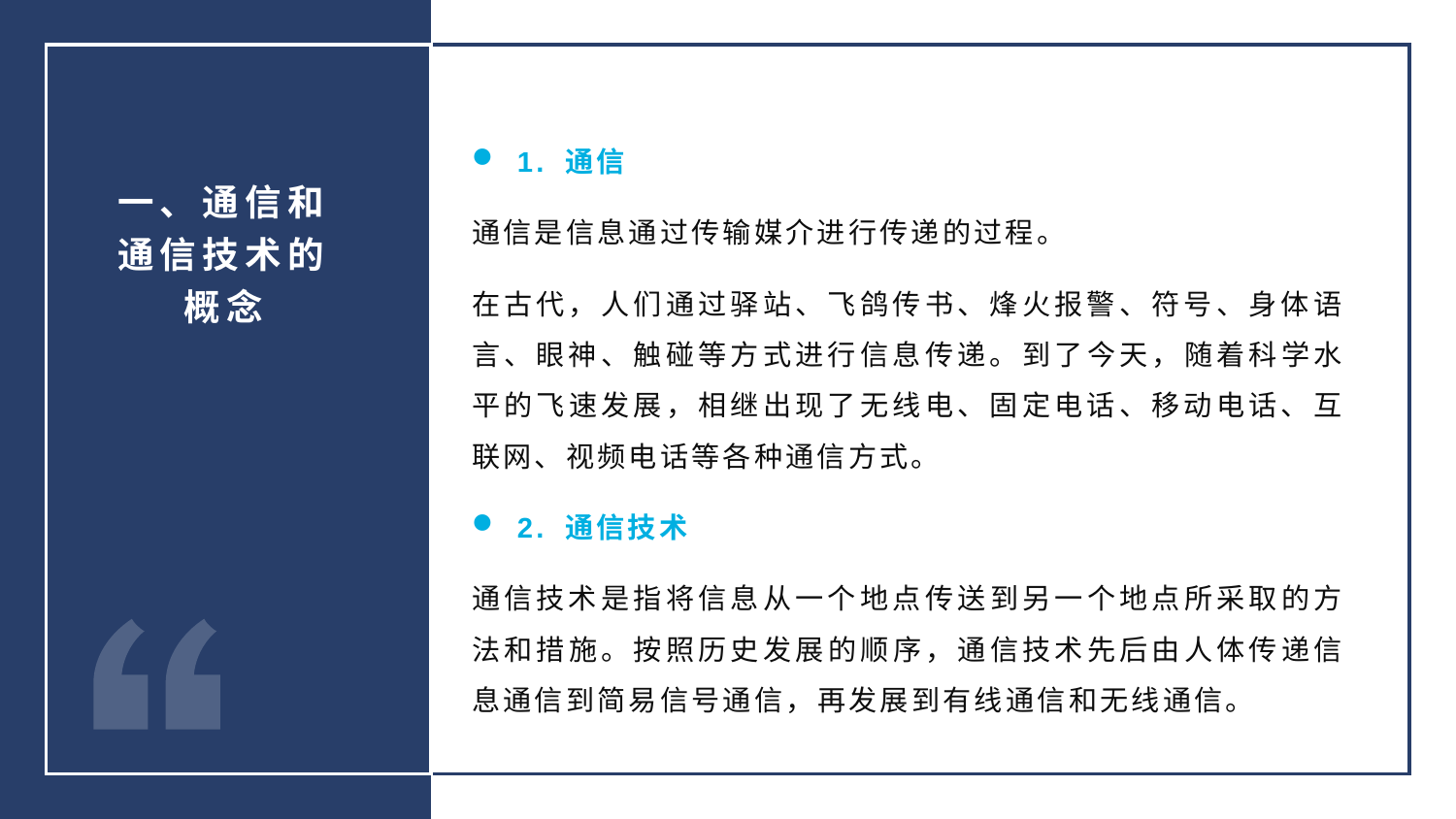

1. 通信
通信是信息通过传输媒介进行传递的过程。
在古代，人们通过驿站、飞鸽传书、烽火报警、符号、身体语言、眼神、触碰等方式进行信息传递。到了今天，随着科学水平的飞速发展，相继出现了无线电、固定电话、移动电话、互联网、视频电话等各种通信方式。
2. 通信技术
通信技术是指将信息从一个地点传送到另一个地点所采取的方法和措施。按照历史发展的顺序，通信技术先后由人体传递信息通信到简易信号通信，再发展到有线通信和无线通信。
一、通信和通信技术的概念